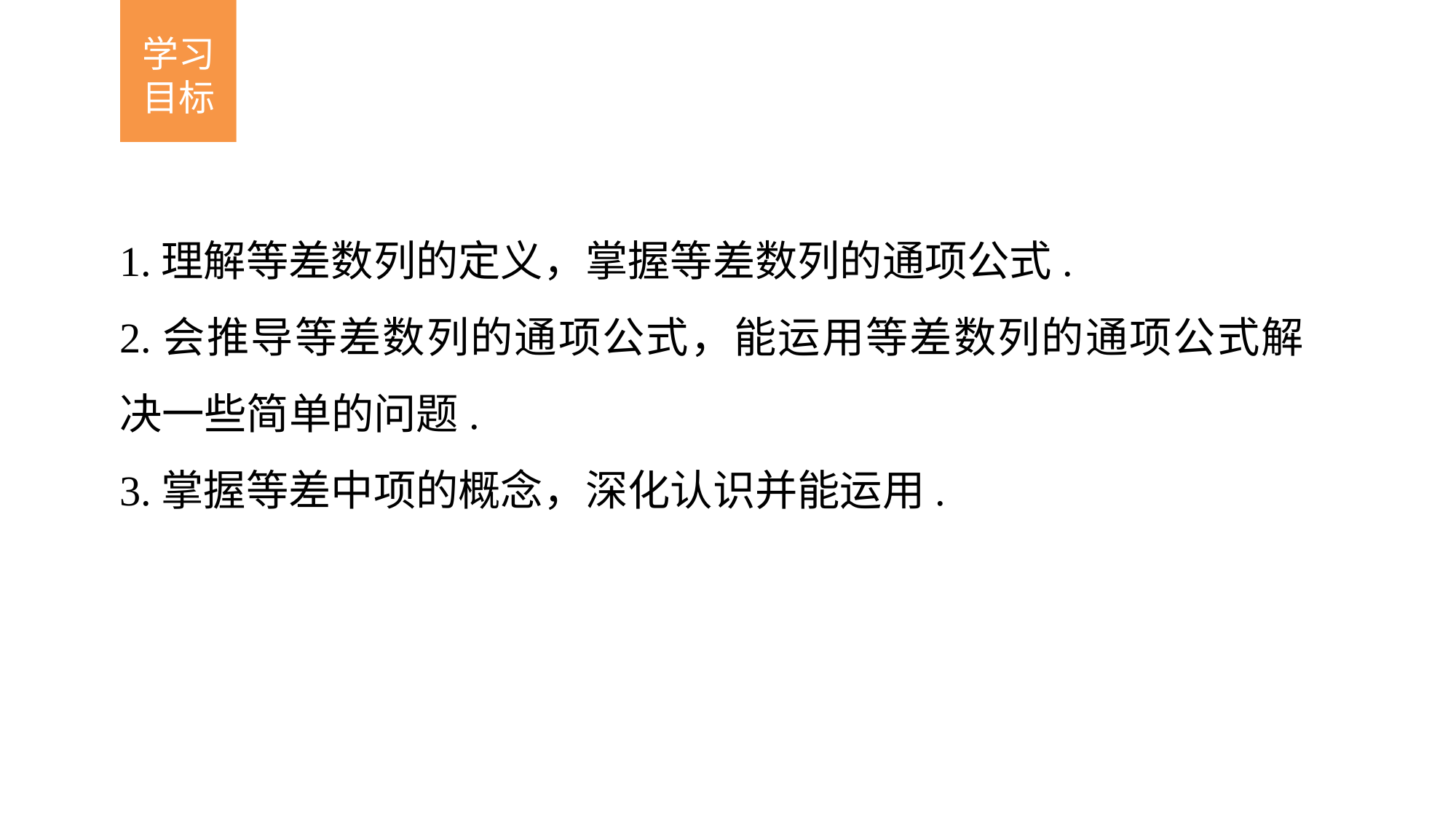

学习目标
1.理解等差数列的定义，掌握等差数列的通项公式.
2.会推导等差数列的通项公式，能运用等差数列的通项公式解决一些简单的问题.
3.掌握等差中项的概念，深化认识并能运用.